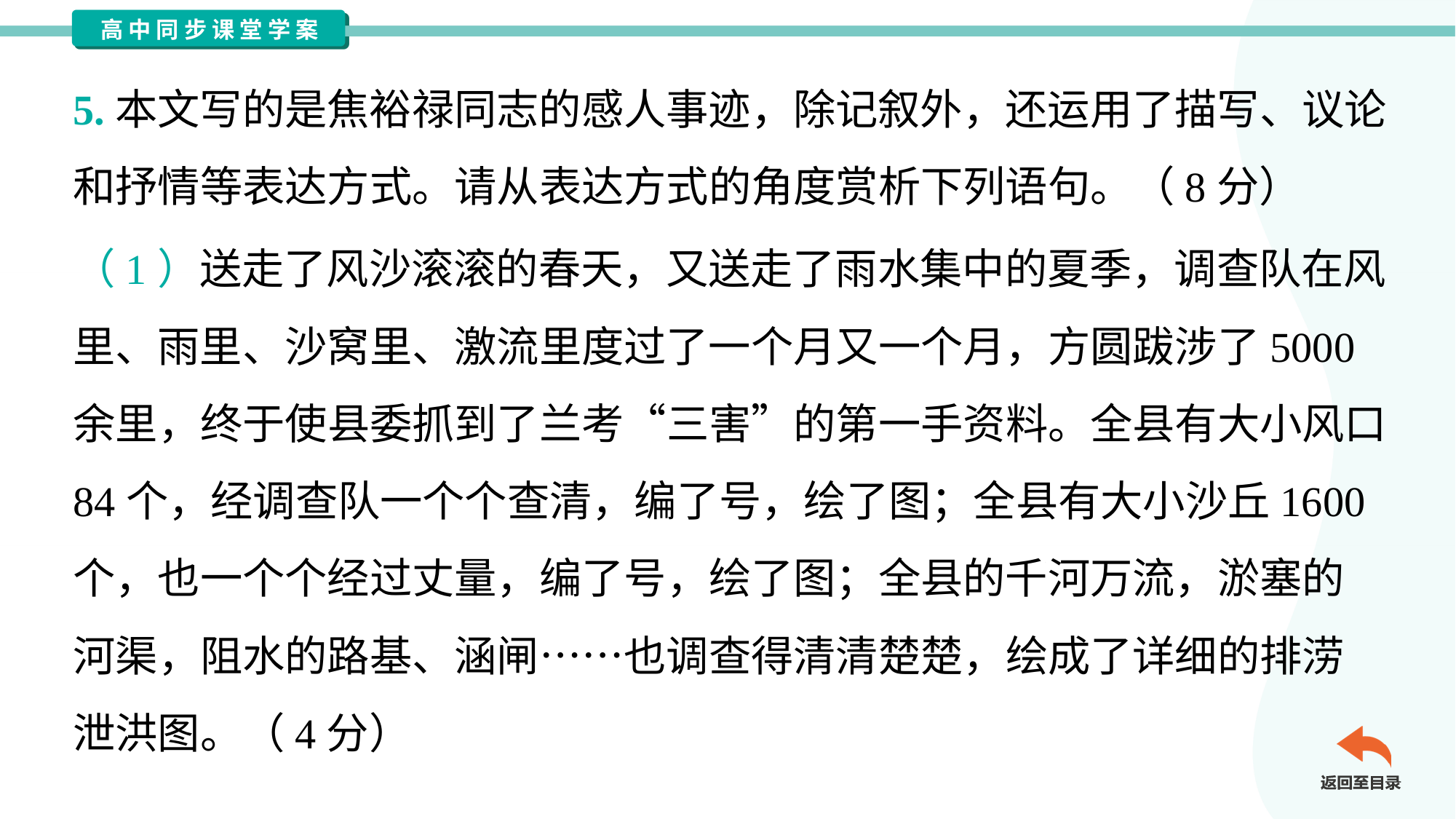

5.本文写的是焦裕禄同志的感人事迹，除记叙外，还运用了描写、议论
和抒情等表达方式。请从表达方式的角度赏析下列语句。（8分）
（1）送走了风沙滚滚的春天，又送走了雨水集中的夏季，调查队在风
里、雨里、沙窝里、激流里度过了一个月又一个月，方圆跋涉了5000
余里，终于使县委抓到了兰考“三害”的第一手资料。全县有大小风口
84个，经调查队一个个查清，编了号，绘了图；全县有大小沙丘1600
个，也一个个经过丈量，编了号，绘了图；全县的千河万流，淤塞的
河渠，阻水的路基、涵闸……也调查得清清楚楚，绘成了详细的排涝
泄洪图。（4分）